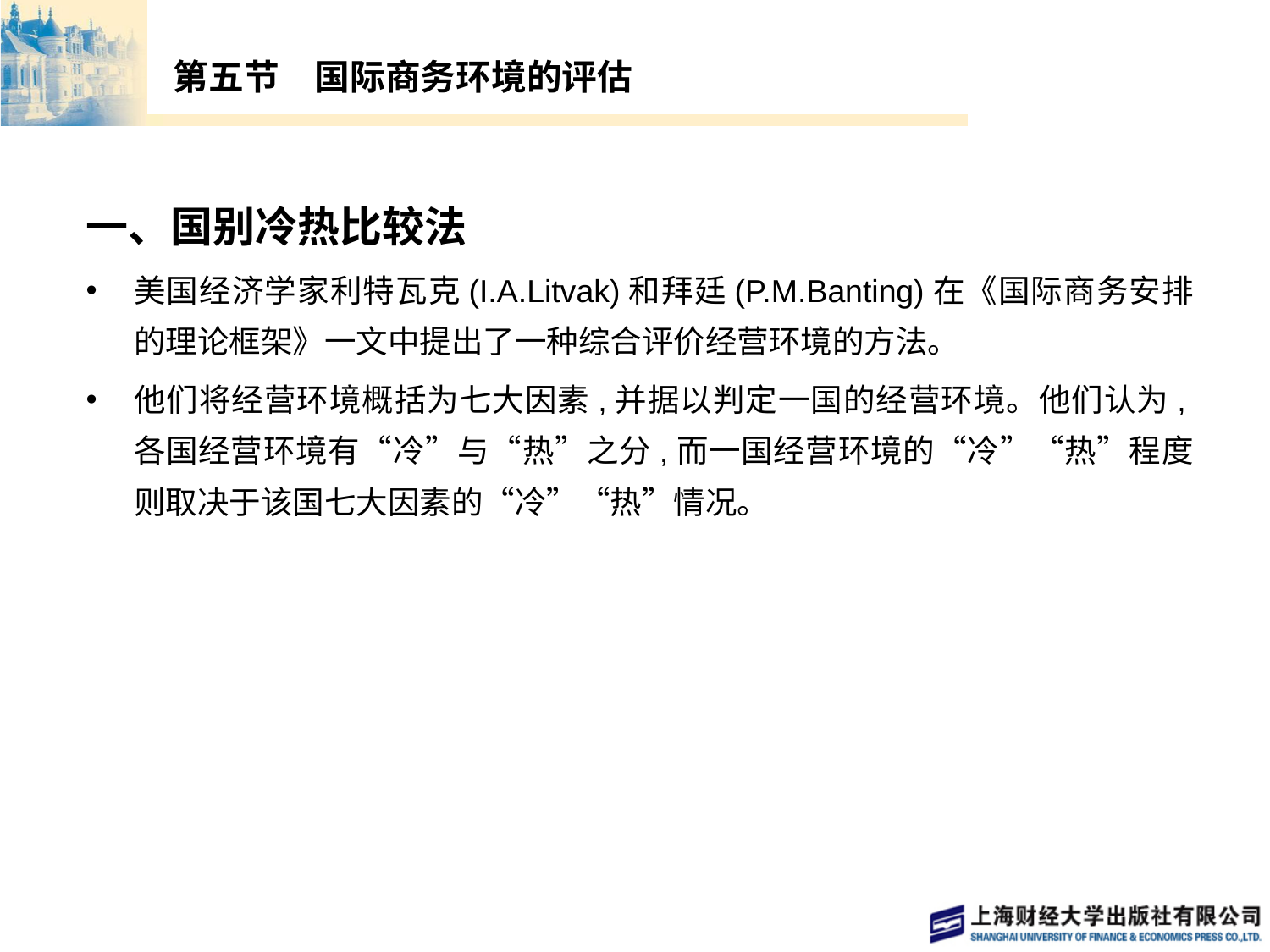

# 第五节　国际商务环境的评估
一、国别冷热比较法
美国经济学家利特瓦克(I.A.Litvak)和拜廷(P.M.Banting)在《国际商务安排的理论框架》一文中提出了一种综合评价经营环境的方法。
他们将经营环境概括为七大因素,并据以判定一国的经营环境。他们认为,各国经营环境有“冷”与“热”之分,而一国经营环境的“冷”“热”程度则取决于该国七大因素的“冷”“热”情况。